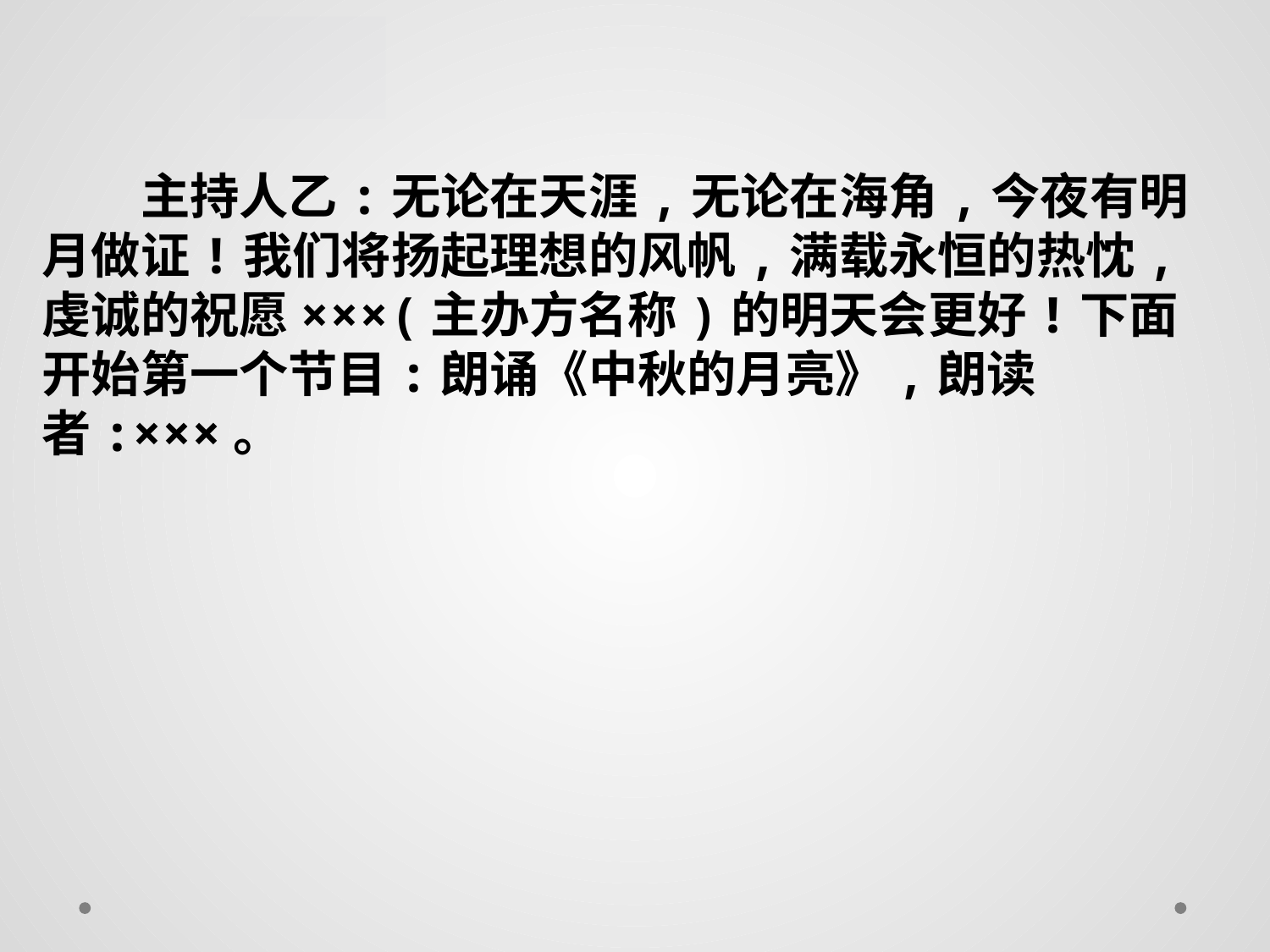

主持人乙:无论在天涯,无论在海角,今夜有明月做证!我们将扬起理想的风帆,满载永恒的热忱,虔诚的祝愿×××(主办方名称)的明天会更好!下面开始第一个节目:朗诵《中秋的月亮》,朗读者:×××。